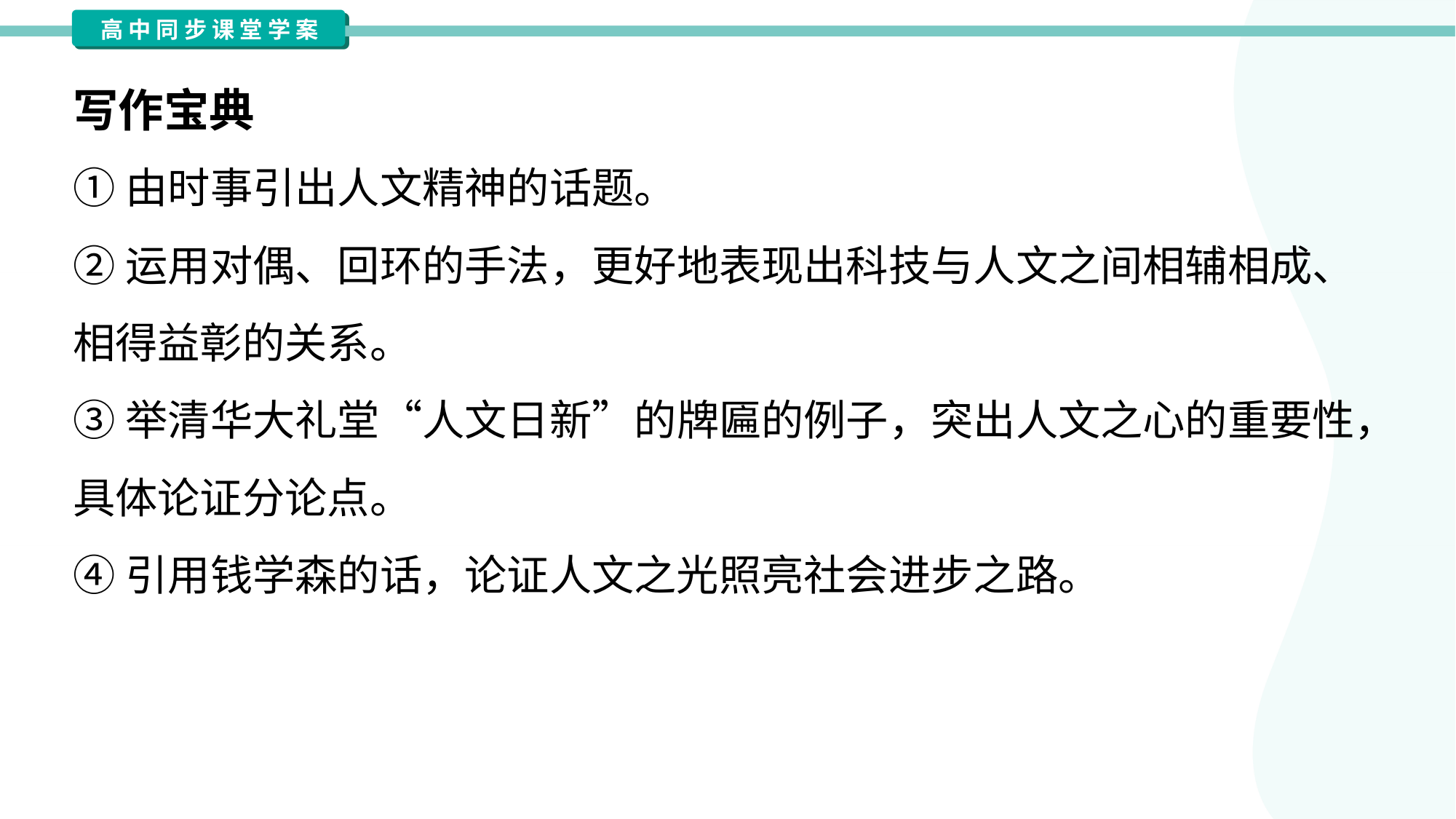

写作宝典
①由时事引出人文精神的话题。
②运用对偶、回环的手法，更好地表现出科技与人文之间相辅相成、
相得益彰的关系。
③举清华大礼堂“人文日新”的牌匾的例子，突出人文之心的重要性，
具体论证分论点。
④引用钱学森的话，论证人文之光照亮社会进步之路。